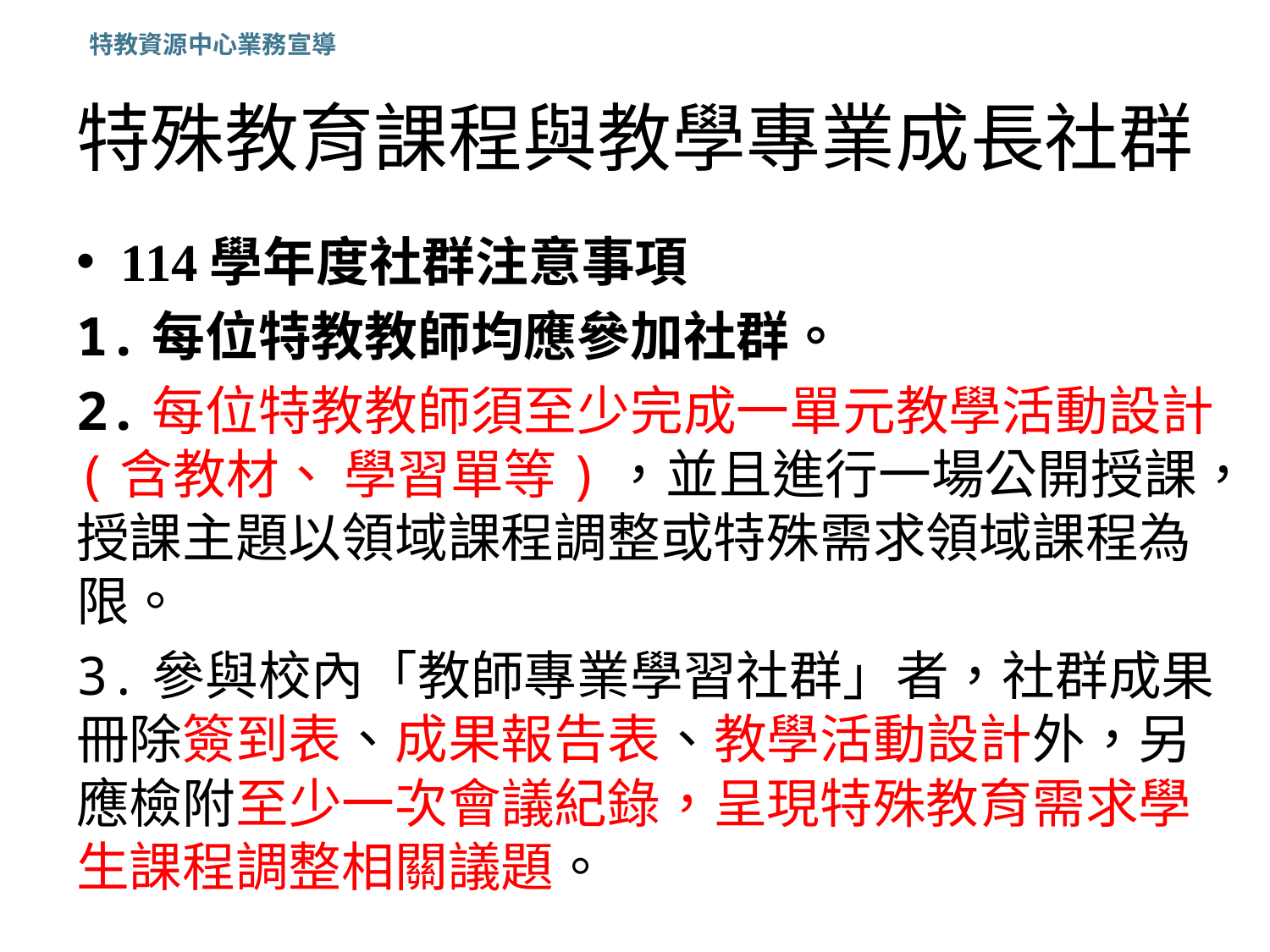

特教資源中心業務宣導
特殊教育課程與教學專業成長社群
114學年度社群注意事項
1.每位特教教師均應參加社群。
2.每位特教教師須至少完成一單元教學活動設計(含教材、 學習單等)，並且進行一場公開授課，授課主題以領域課程調整或特殊需求領域課程為限。
3.參與校內「教師專業學習社群」者，社群成果冊除簽到表、成果報告表、教學活動設計外，另應檢附至少一次會議紀錄，呈現特殊教育需求學生課程調整相關議題。